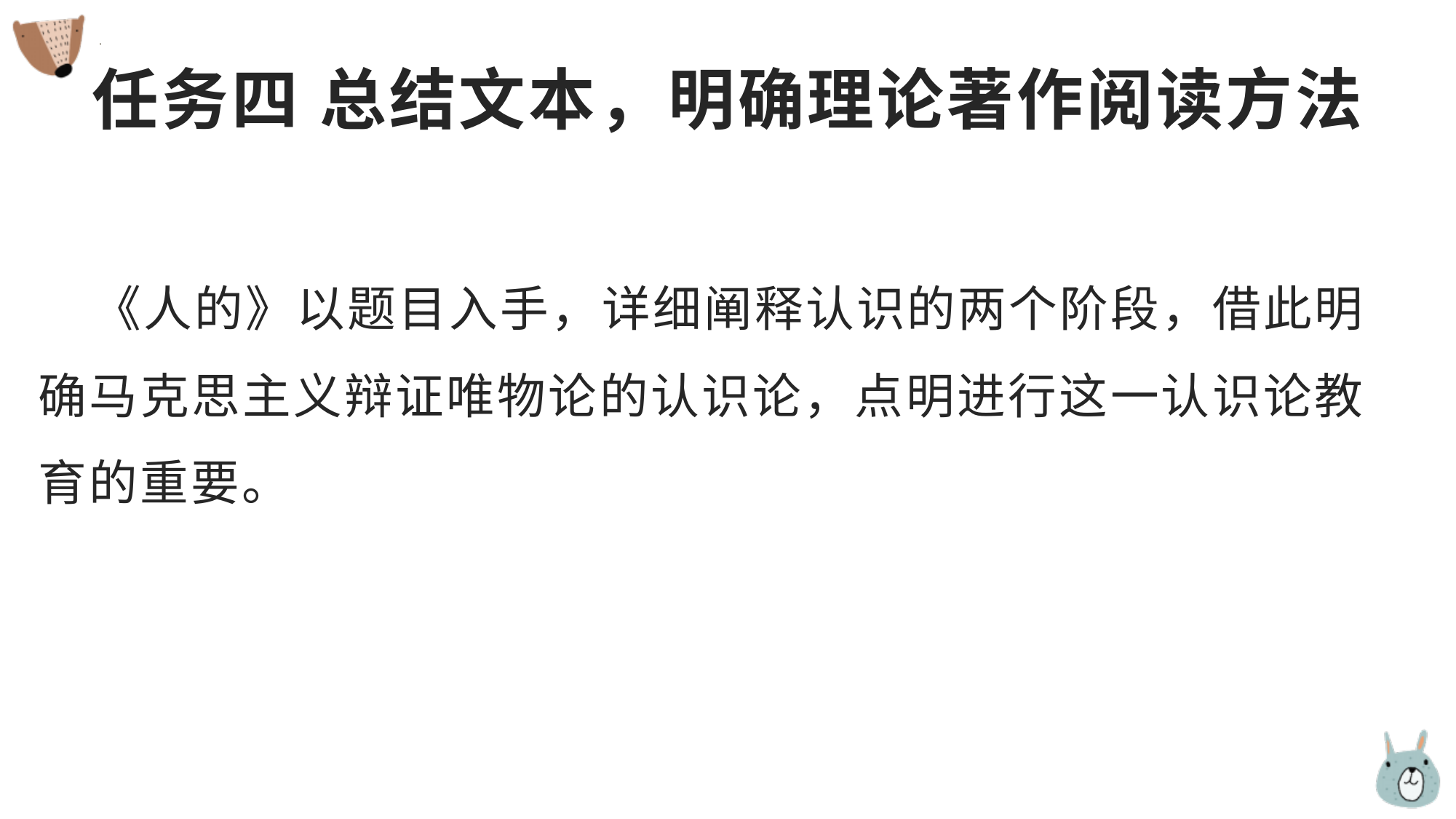

# 任务四 总结文本，明确理论著作阅读方法
《人的》以题目入手，详细阐释认识的两个阶段，借此明确马克思主义辩证唯物论的认识论，点明进行这一认识论教育的重要。